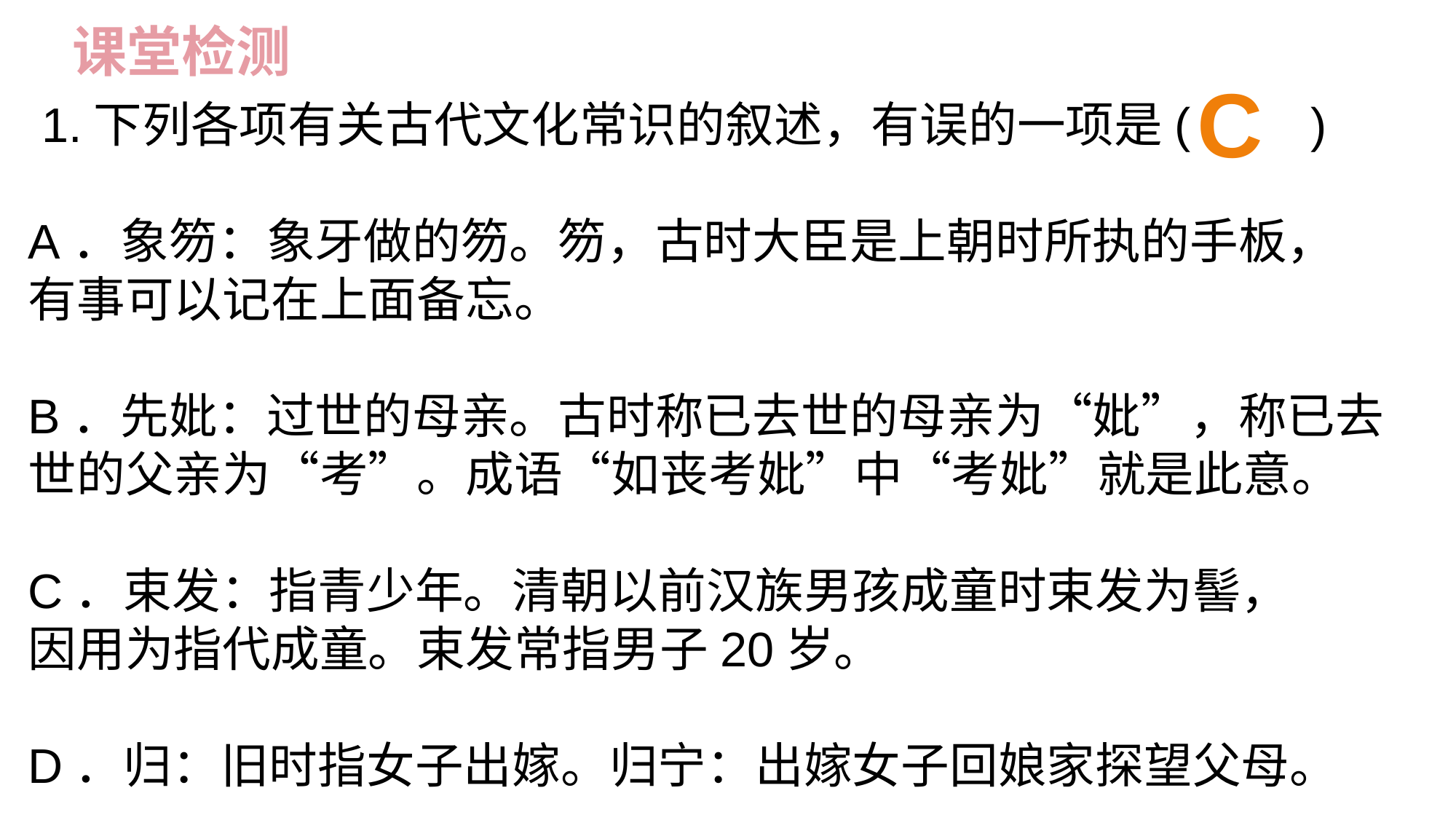

课堂检测
C
 1.下列各项有关古代文化常识的叙述，有误的一项是(　　)

A．象笏：象牙做的笏。笏，古时大臣是上朝时所执的手板，
有事可以记在上面备忘。

B．先妣：过世的母亲。古时称已去世的母亲为“妣”，称已去世的父亲为“考”。成语“如丧考妣”中“考妣”就是此意。

C．束发：指青少年。清朝以前汉族男孩成童时束发为髻，
因用为指代成童。束发常指男子20岁。

D．归：旧时指女子出嫁。归宁：出嫁女子回娘家探望父母。